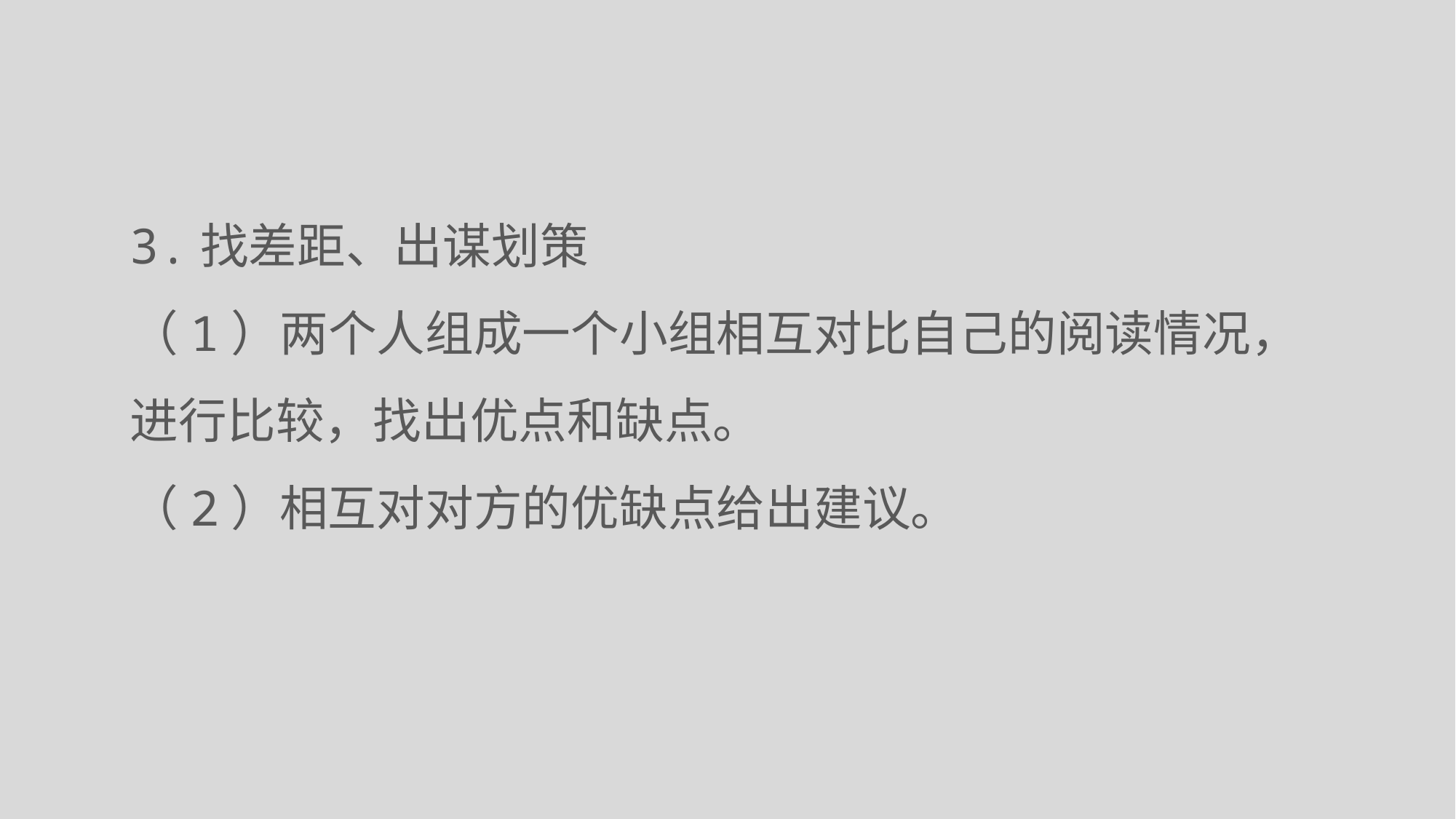

3.找差距、出谋划策
（1）两个人组成一个小组相互对比自己的阅读情况，进行比较，找出优点和缺点。
（2）相互对对方的优缺点给出建议。